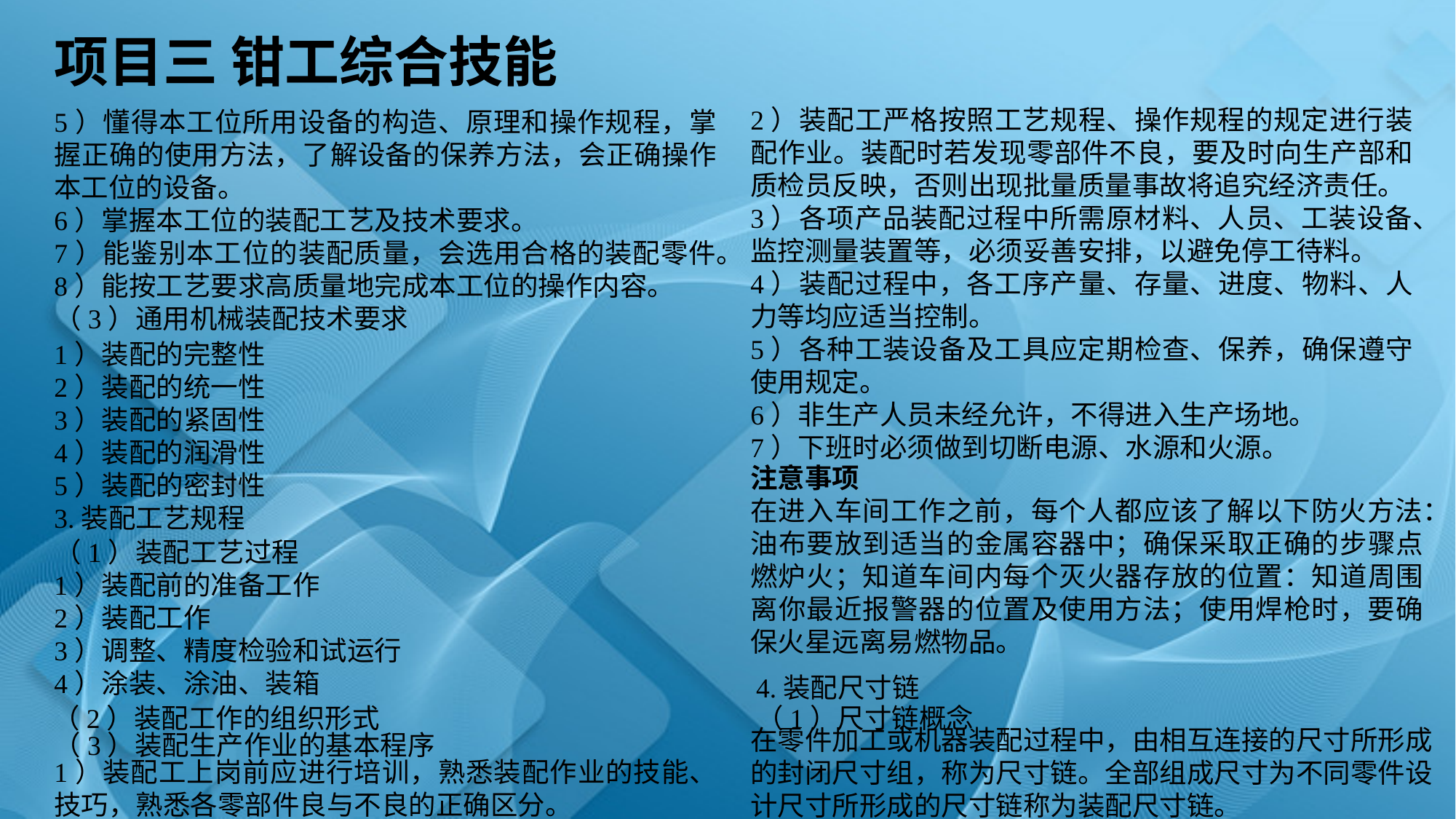

项目三 钳工综合技能
2）装配工严格按照工艺规程、操作规程的规定进行装配作业。装配时若发现零部件不良，要及时向生产部和质检员反映，否则出现批量质量事故将追究经济责任。
3）各项产品装配过程中所需原材料、人员、工装设备、监控测量装置等，必须妥善安排，以避免停工待料。
4）装配过程中，各工序产量、存量、进度、物料、人力等均应适当控制。
5）各种工装设备及工具应定期检查、保养，确保遵守使用规定。
6）非生产人员未经允许，不得进入生产场地。
7）下班时必须做到切断电源、水源和火源。
5）懂得本工位所用设备的构造、原理和操作规程，掌握正确的使用方法，了解设备的保养方法，会正确操作本工位的设备。
6）掌握本工位的装配工艺及技术要求。
7）能鉴别本工位的装配质量，会选用合格的装配零件。
8）能按工艺要求高质量地完成本工位的操作内容。
（3）通用机械装配技术要求
1）装配的完整性
2）装配的统一性
3）装配的紧固性
4）装配的润滑性
5）装配的密封性
3.装配工艺规程
注意事项
在进入车间工作之前，每个人都应该了解以下防火方法：油布要放到适当的金属容器中；确保采取正确的步骤点燃炉火；知道车间内每个灭火器存放的位置：知道周围离你最近报警器的位置及使用方法；使用焊枪时，要确保火星远离易燃物品。
（1）装配工艺过程
1）装配前的准备工作
2）装配工作
3）调整、精度检验和试运行
4）涂装、涂油、装箱
4.装配尺寸链
（1）尺寸链概念
（2）装配工作的组织形式
（3）装配生产作业的基本程序
在零件加工或机器装配过程中，由相互连接的尺寸所形成的封闭尺寸组，称为尺寸链。全部组成尺寸为不同零件设计尺寸所形成的尺寸链称为装配尺寸链。
1）装配工上岗前应进行培训，熟悉装配作业的技能、技巧，熟悉各零部件良与不良的正确区分。